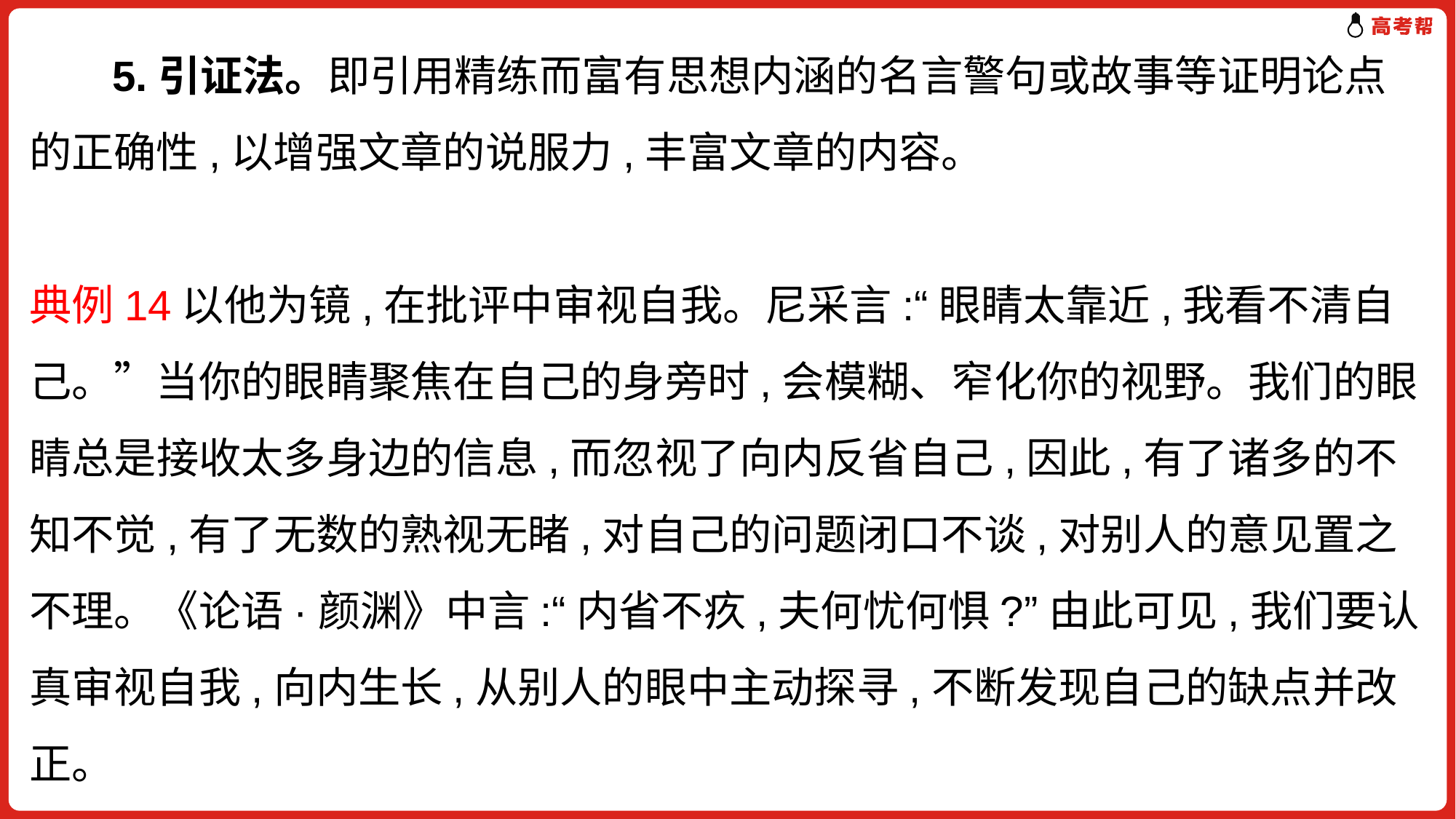

5.引证法。即引用精练而富有思想内涵的名言警句或故事等证明论点的正确性,以增强文章的说服力,丰富文章的内容。

典例14以他为镜,在批评中审视自我。尼采言:“眼睛太靠近,我看不清自己。”当你的眼睛聚焦在自己的身旁时,会模糊、窄化你的视野。我们的眼睛总是接收太多身边的信息,而忽视了向内反省自己,因此,有了诸多的不知不觉,有了无数的熟视无睹,对自己的问题闭口不谈,对别人的意见置之不理。《论语·颜渊》中言:“内省不疚,夫何忧何惧?”由此可见,我们要认真审视自我,向内生长,从别人的眼中主动探寻,不断发现自己的缺点并改正。
(2020年全国卷Ⅲ《对镜窥己,向内生长》)